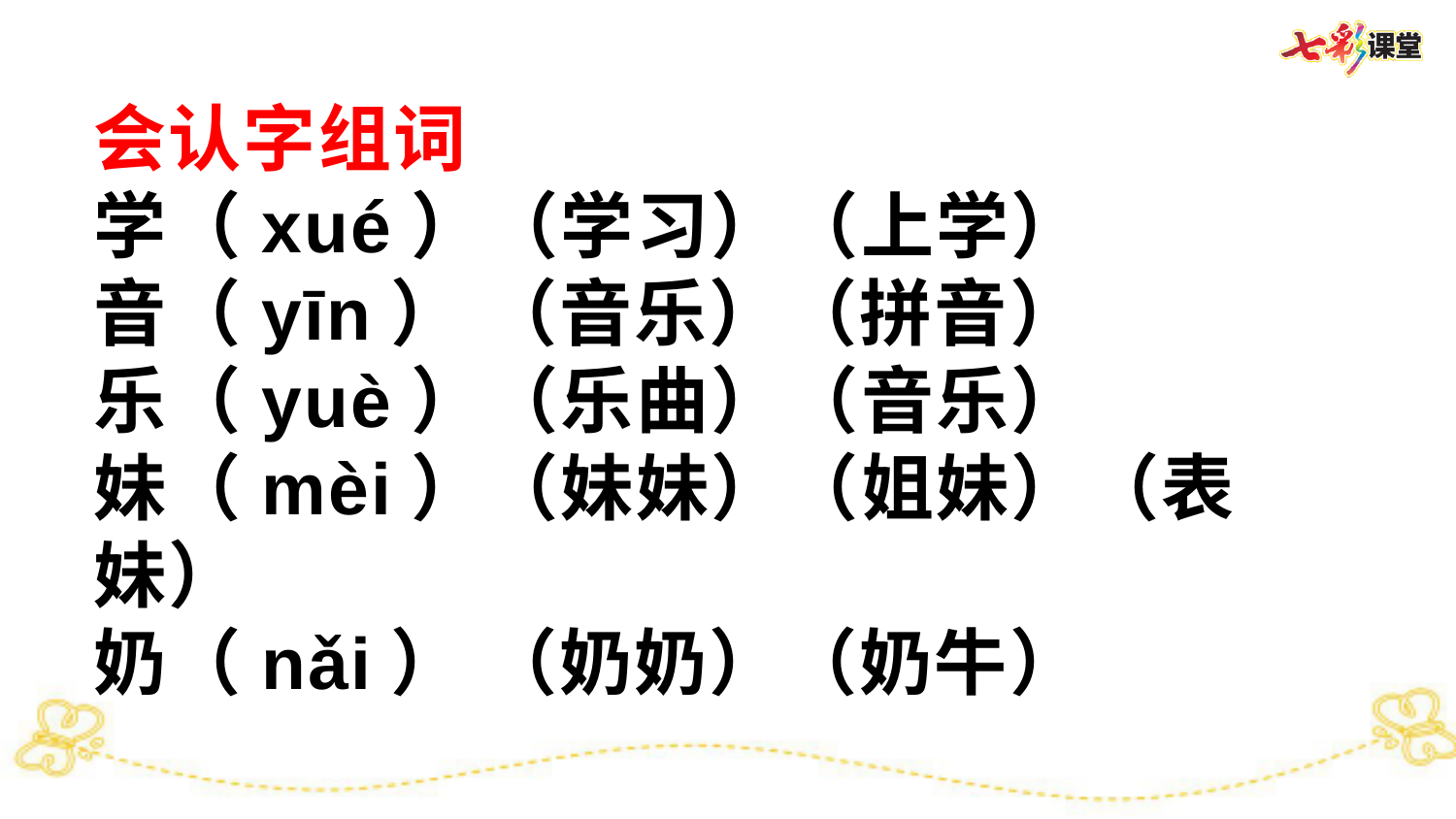

会认字组词
学（xué）（学习）（上学）
音（yīn） （音乐）（拼音）
乐（yuè）（乐曲）（音乐）
妹（mèi）（妹妹）（姐妹）（表妹）
奶（nǎi） （奶奶）（奶牛）